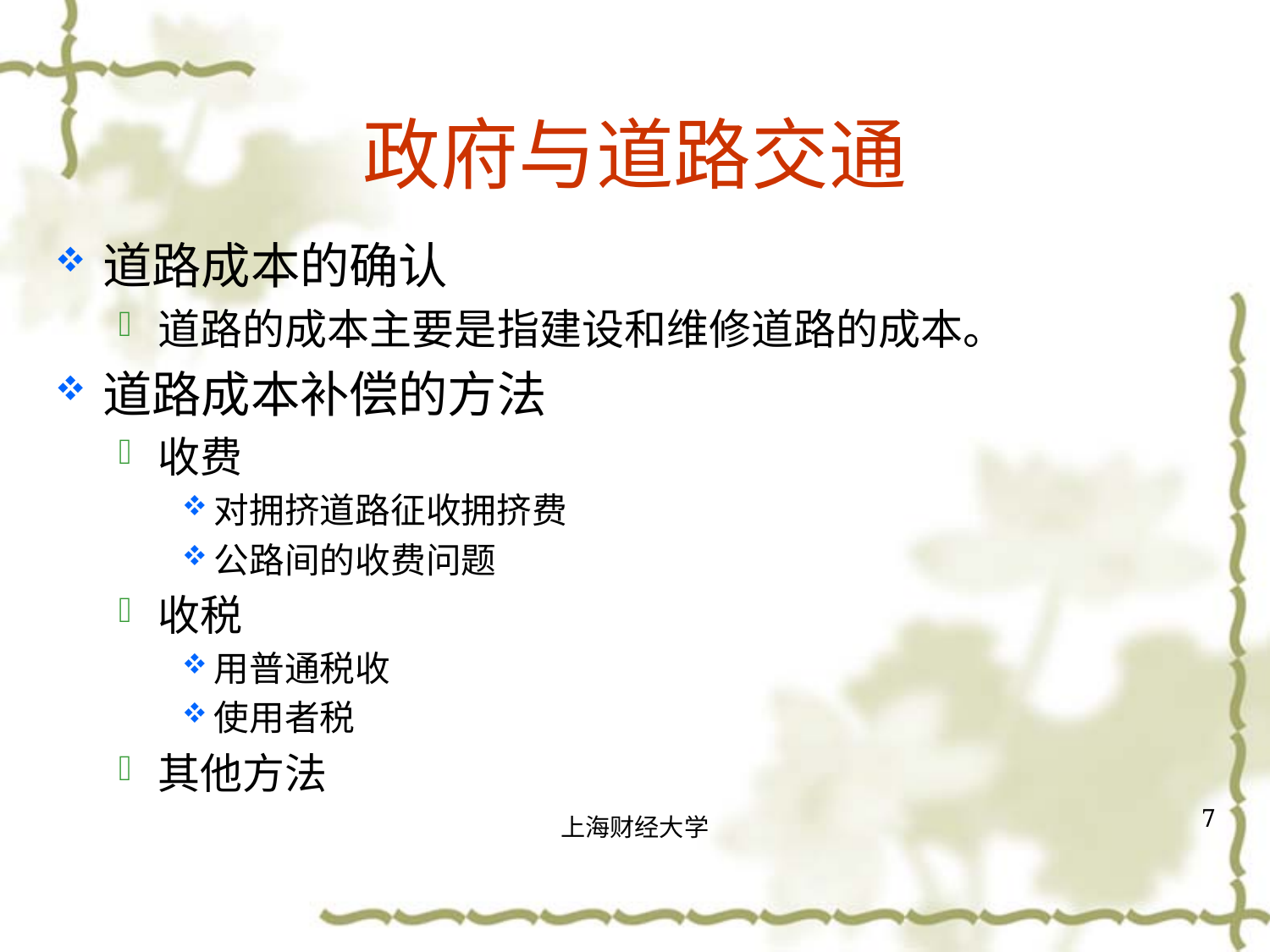

# 政府与道路交通
道路成本的确认
道路的成本主要是指建设和维修道路的成本。
道路成本补偿的方法
收费
对拥挤道路征收拥挤费
公路间的收费问题
收税
用普通税收
使用者税
其他方法
7
上海财经大学